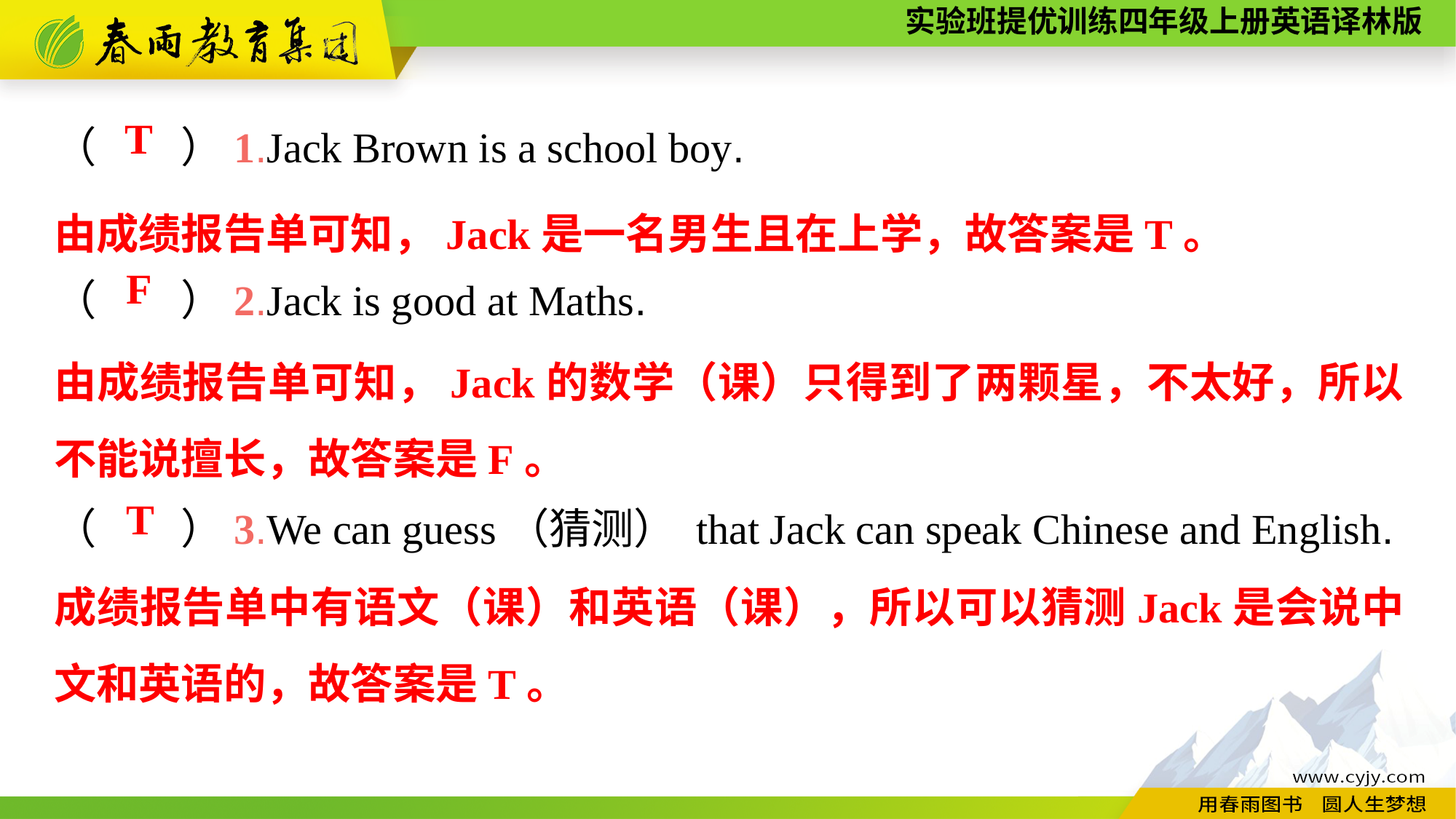

（　　）1.Jack Brown is a school boy.

（　　）2.Jack is good at Maths.

（　　）3.We can guess（猜测） that Jack can speak Chinese and English.
T
由成绩报告单可知，Jack是一名男生且在上学，故答案是T。
F
由成绩报告单可知，Jack的数学（课）只得到了两颗星，不太好，所以不能说擅长，故答案是F。
T
成绩报告单中有语文（课）和英语（课），所以可以猜测Jack是会说中文和英语的，故答案是T。